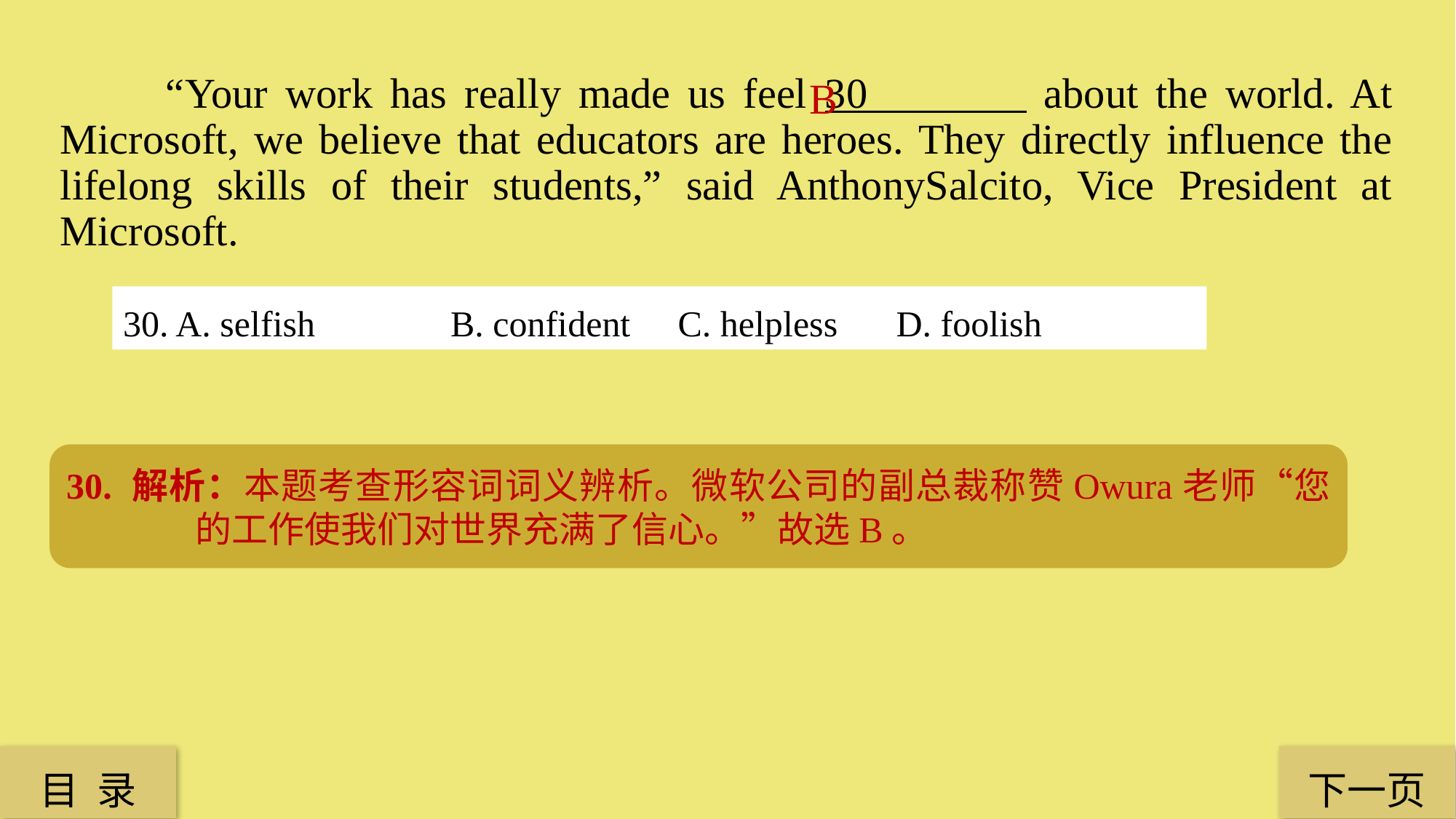

“Your work has really made us feel 30          about the world. At Microsoft, we believe that educators are heroes. They directly influence the lifelong skills of their students,” said AnthonySalcito, Vice President at Microsoft.
B
30. A. selfish 		B. confident 	 C. helpless 	 D. foolish
30. 解析：本题考查形容词词义辨析。微软公司的副总裁称赞Owura老师“您的工作使我们对世界充满了信心。”故选B。